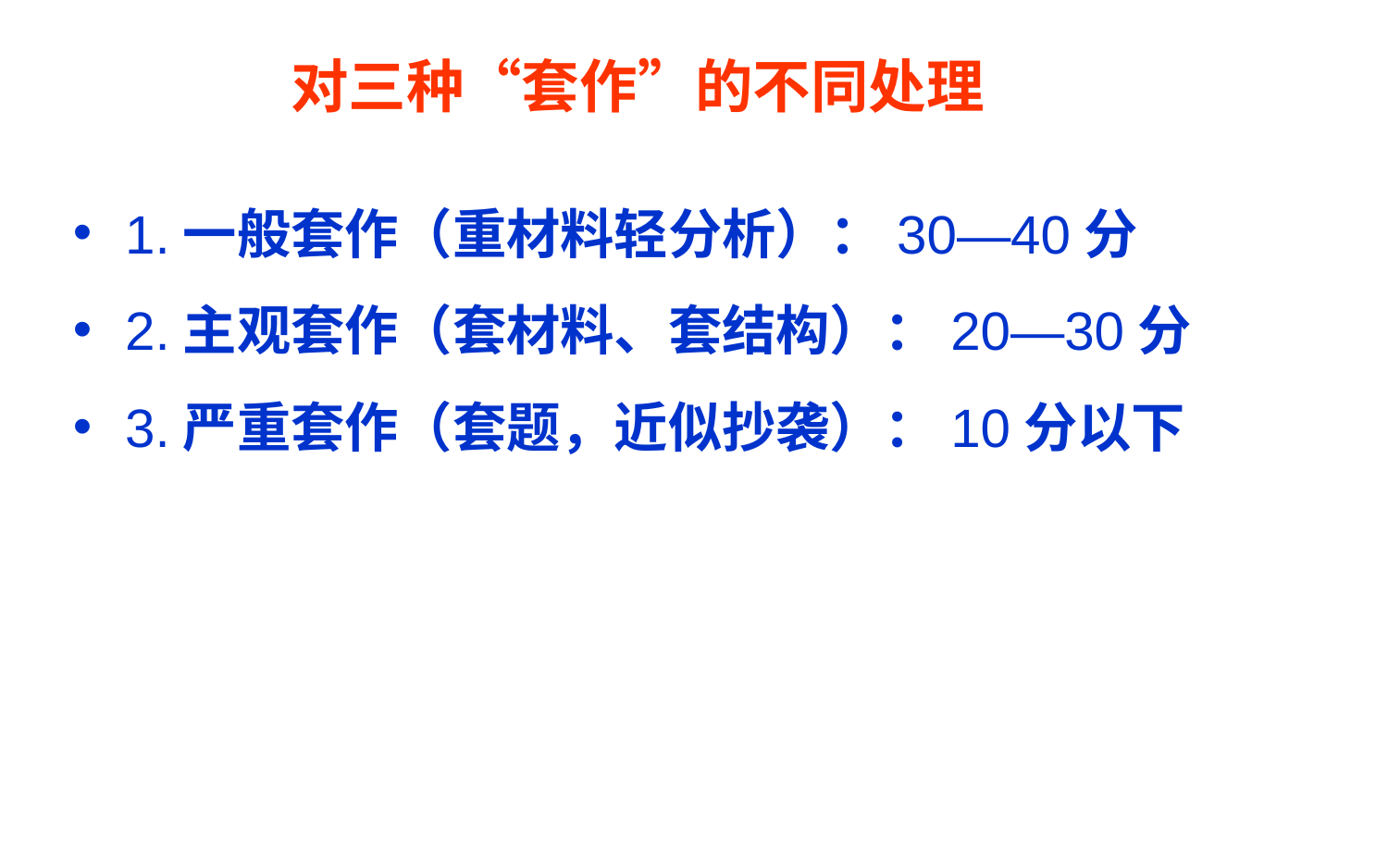

# 对三种“套作”的不同处理
1.一般套作（重材料轻分析）：30—40分
2.主观套作（套材料、套结构）：20—30分
3.严重套作（套题，近似抄袭）：10分以下